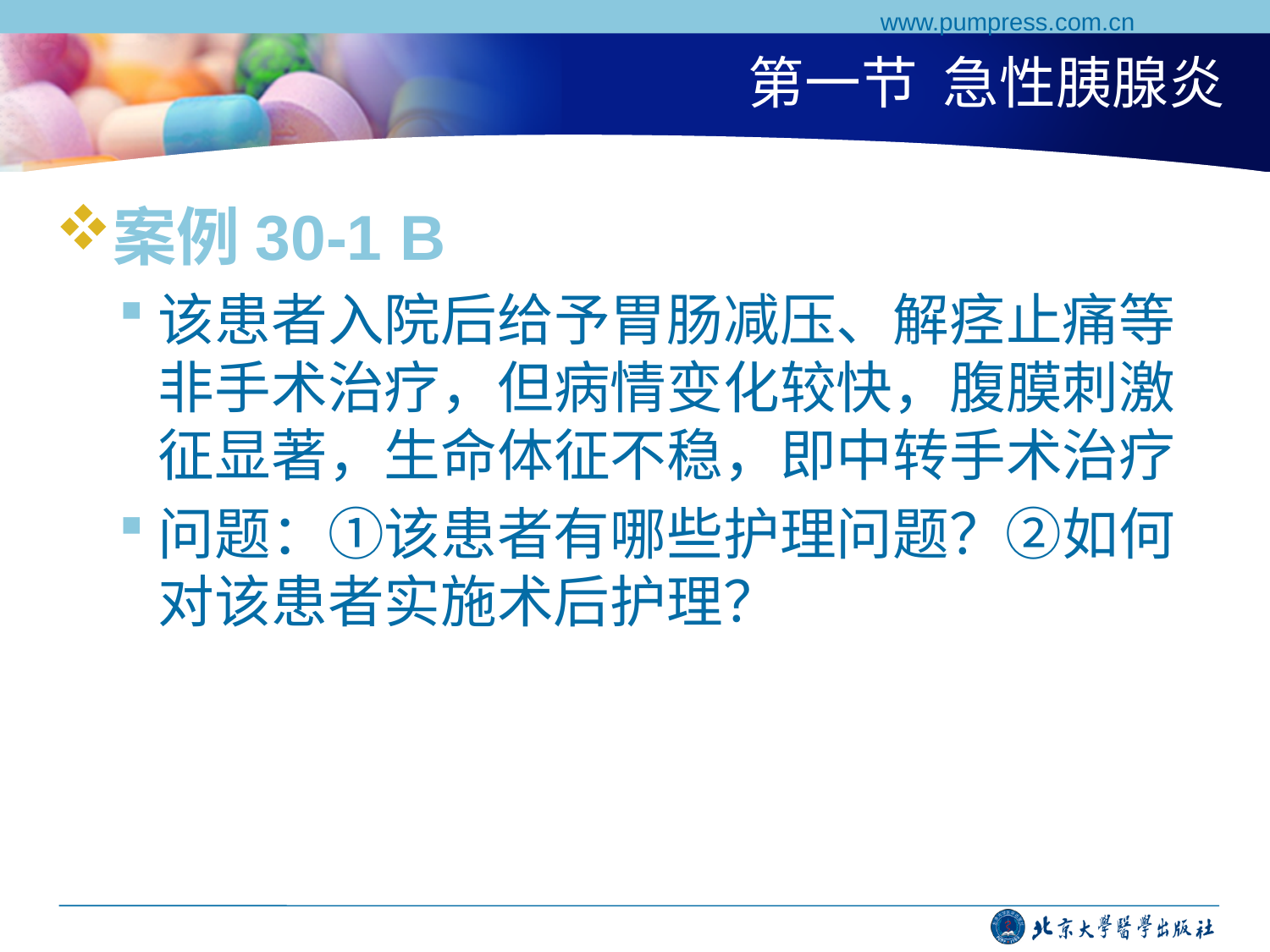

www.pumpress.com.cn
# 第一节  急性胰腺炎
案例30-1 B
该患者入院后给予胃肠减压、解痉止痛等非手术治疗，但病情变化较快，腹膜刺激征显著，生命体征不稳，即中转手术治疗
问题：①该患者有哪些护理问题？②如何对该患者实施术后护理？